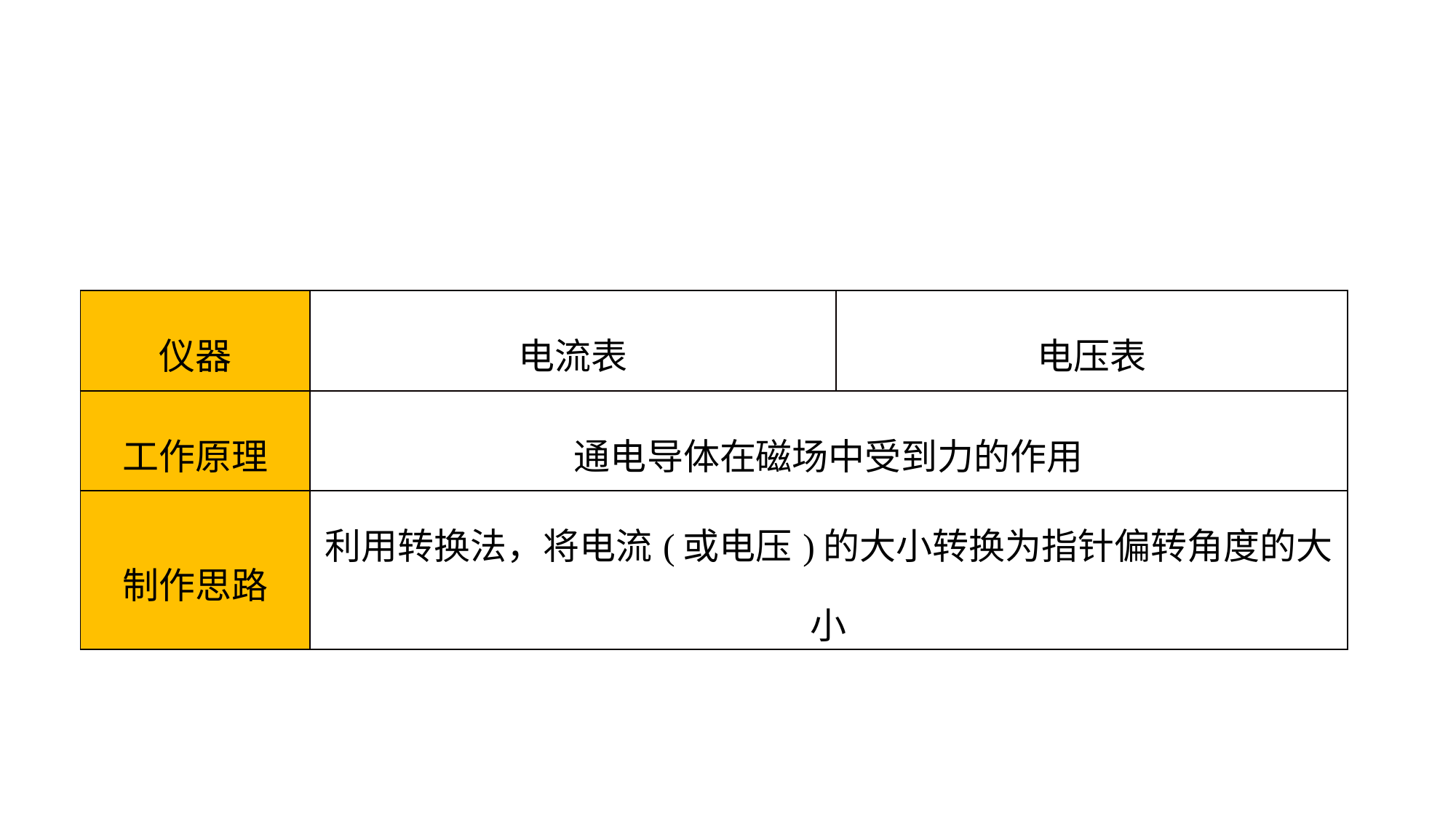

| 仪器 | 电流表 | 电压表 |
| --- | --- | --- |
| 工作原理 | 通电导体在磁场中受到力的作用 |  |
| 制作思路 | 利用转换法，将电流(或电压)的大小转换为指针偏转角度的大小 |  |